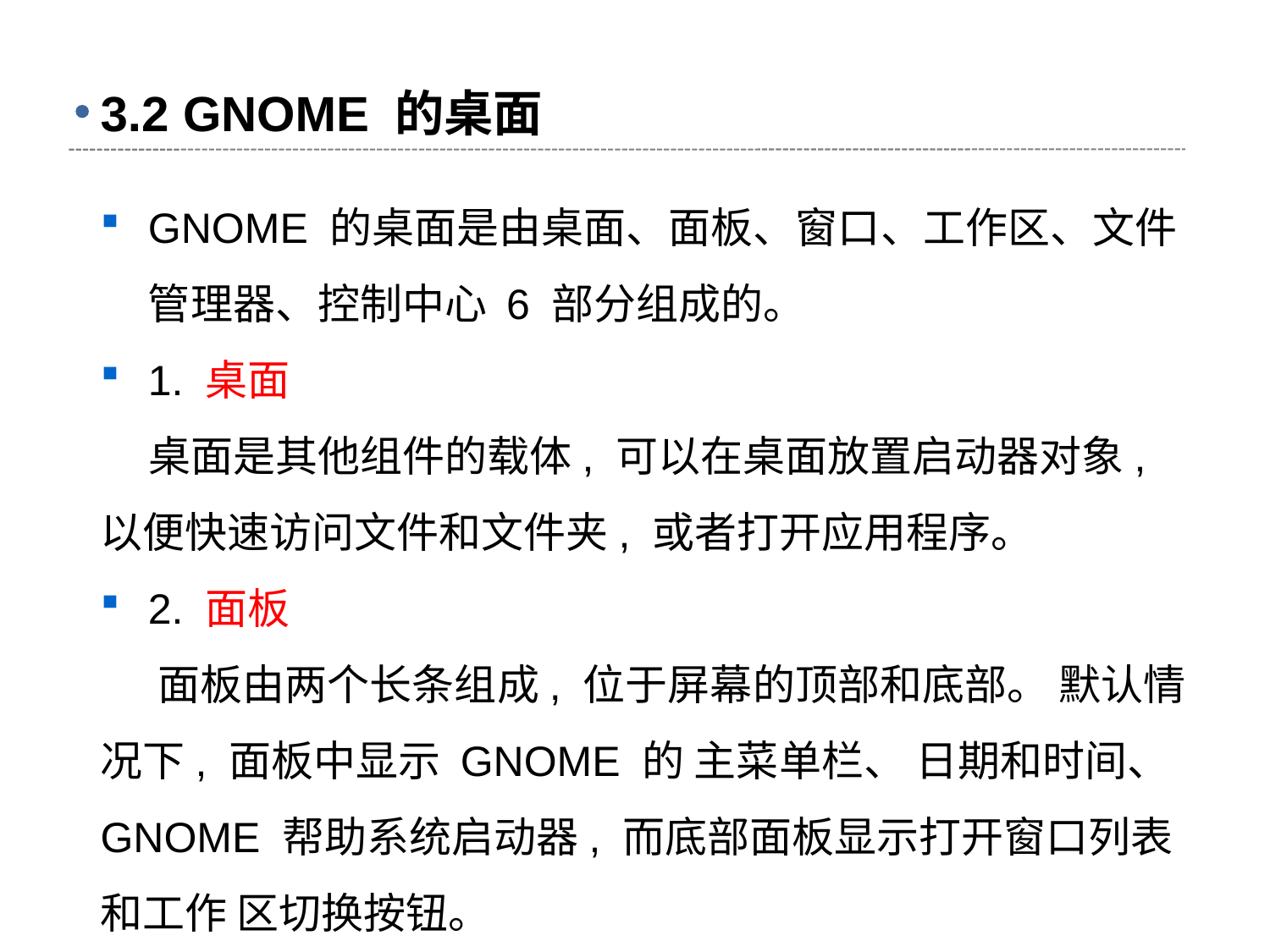

# 3.2 GNOME 的桌面
GNOME 的桌面是由桌面、面板、窗口、工作区、文件管理器、控制中心 6 部分组成的。
1. 桌面
    桌面是其他组件的载体, 可以在桌面放置启动器对象, 以便快速访问文件和文件夹, 或者打开应用程序。
2. 面板
     面板由两个长条组成, 位于屏幕的顶部和底部。 默认情况下, 面板中显示 GNOME 的 主菜单栏、 日期和时间、 GNOME 帮助系统启动器, 而底部面板显示打开窗口列表和工作 区切换按钮。